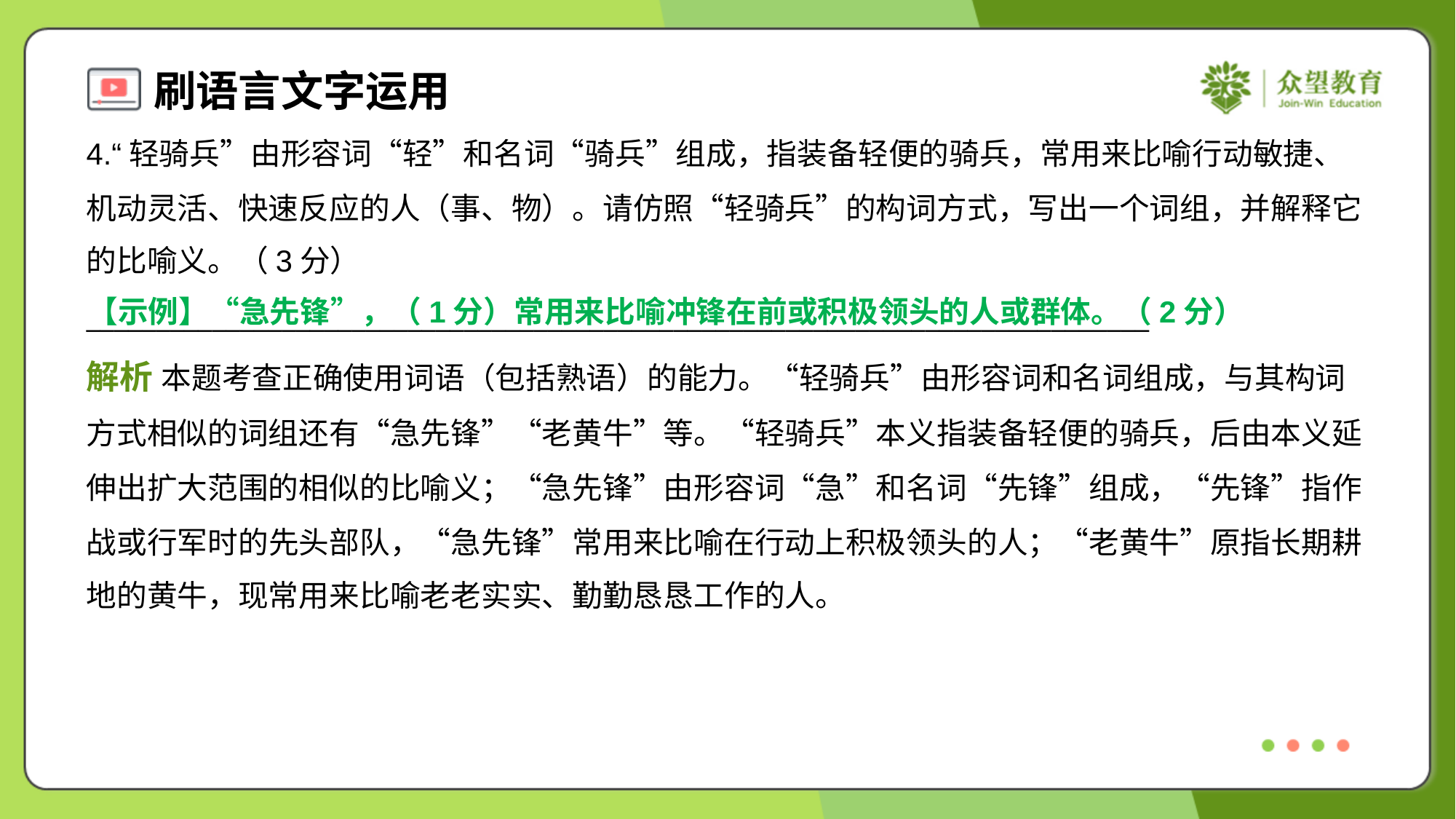

4.“轻骑兵”由形容词“轻”和名词“骑兵”组成，指装备轻便的骑兵，常用来比喻行动敏捷、
机动灵活、快速反应的人（事、物）。请仿照“轻骑兵”的构词方式，写出一个词组，并解释它
的比喻义。（3分）
【示例】“急先锋”，（1分）常用来比喻冲锋在前或积极领头的人或群体。（2分）
____________________________________________________________________________
解析 本题考查正确使用词语（包括熟语）的能力。“轻骑兵”由形容词和名词组成，与其构词
方式相似的词组还有“急先锋”“老黄牛”等。“轻骑兵”本义指装备轻便的骑兵，后由本义延
伸出扩大范围的相似的比喻义；“急先锋”由形容词“急”和名词“先锋”组成，“先锋”指作
战或行军时的先头部队，“急先锋”常用来比喻在行动上积极领头的人；“老黄牛”原指长期耕
地的黄牛，现常用来比喻老老实实、勤勤恳恳工作的人。